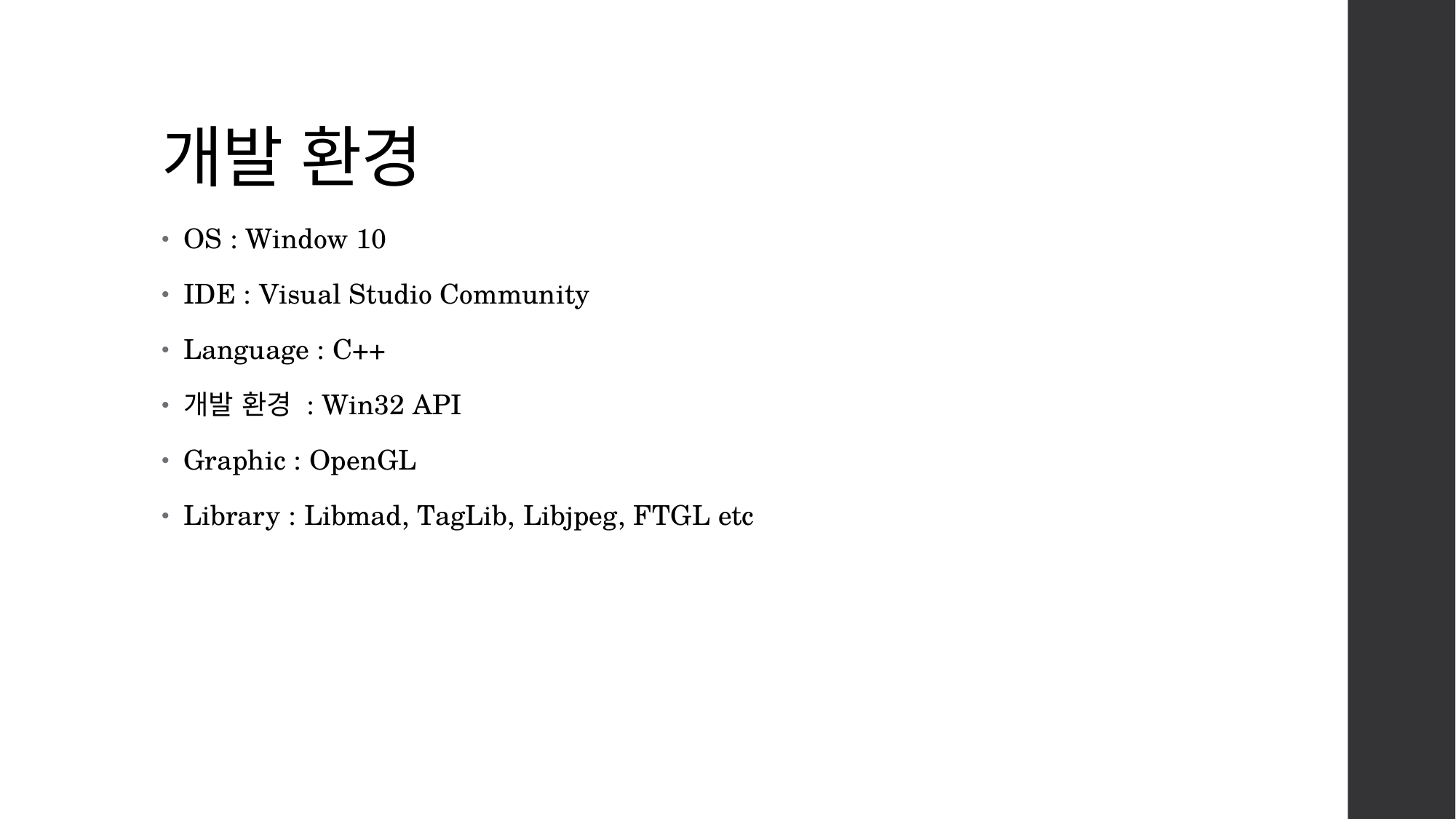

# 개발 환경
OS : Window 10
IDE : Visual Studio Community
Language : C++
개발 환경 : Win32 API
Graphic : OpenGL
Library : Libmad, TagLib, Libjpeg, FTGL etc